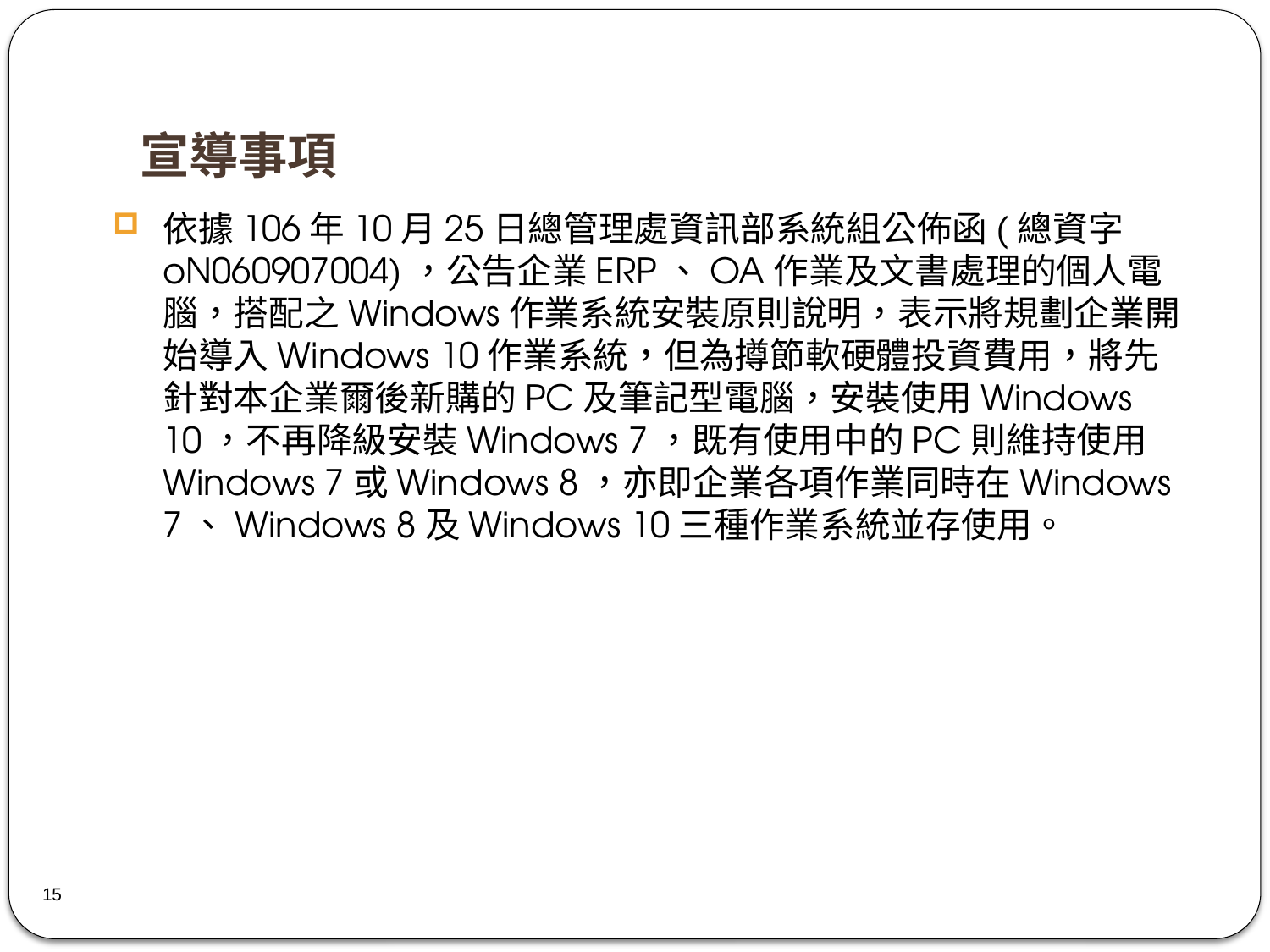

# 宣導事項
依據106年10月25日總管理處資訊部系統組公佈函(總資字oN060907004)，公告企業ERP、OA作業及文書處理的個人電腦，搭配之Windows作業系統安裝原則說明，表示將規劃企業開始導入Windows 10作業系統，但為撙節軟硬體投資費用，將先針對本企業爾後新購的PC及筆記型電腦，安裝使用Windows 10，不再降級安裝Windows 7，既有使用中的PC則維持使用Windows 7或Windows 8，亦即企業各項作業同時在Windows 7、Windows 8及Windows 10三種作業系統並存使用。

15